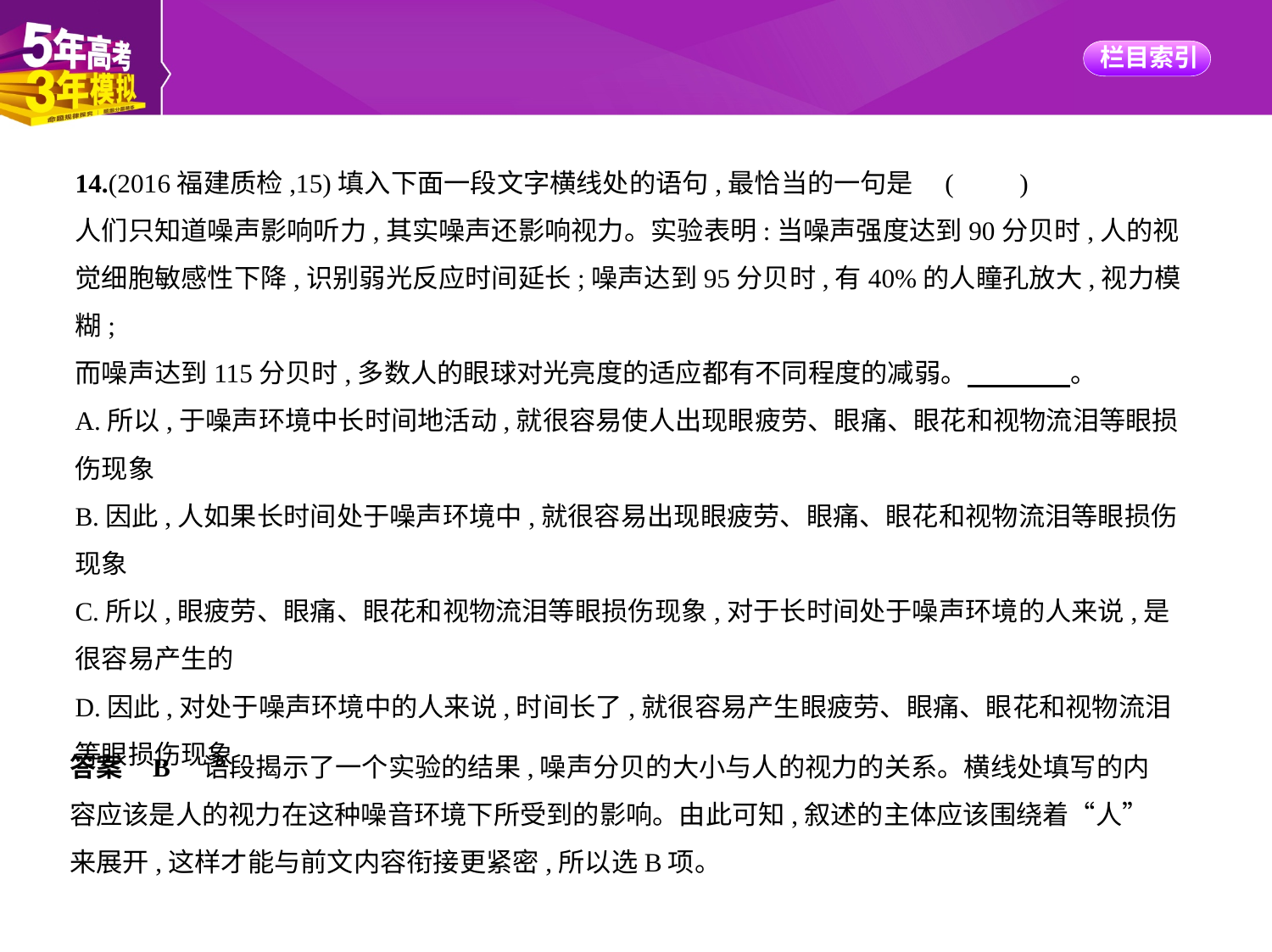

14.(2016福建质检,15)填入下面一段文字横线处的语句,最恰当的一句是 (　　)
人们只知道噪声影响听力,其实噪声还影响视力。实验表明:当噪声强度达到90分贝时,人的视
觉细胞敏感性下降,识别弱光反应时间延长;噪声达到95分贝时,有40%的人瞳孔放大,视力模糊;
而噪声达到115分贝时,多数人的眼球对光亮度的适应都有不同程度的减弱。　　　    。
A.所以,于噪声环境中长时间地活动,就很容易使人出现眼疲劳、眼痛、眼花和视物流泪等眼损
伤现象
B.因此,人如果长时间处于噪声环境中,就很容易出现眼疲劳、眼痛、眼花和视物流泪等眼损伤
现象
C.所以,眼疲劳、眼痛、眼花和视物流泪等眼损伤现象,对于长时间处于噪声环境的人来说,是
很容易产生的
D.因此,对处于噪声环境中的人来说,时间长了,就很容易产生眼疲劳、眼痛、眼花和视物流泪
等眼损伤现象
答案    B　语段揭示了一个实验的结果,噪声分贝的大小与人的视力的关系。横线处填写的内
容应该是人的视力在这种噪音环境下所受到的影响。由此可知,叙述的主体应该围绕着“人”
来展开,这样才能与前文内容衔接更紧密,所以选B项。